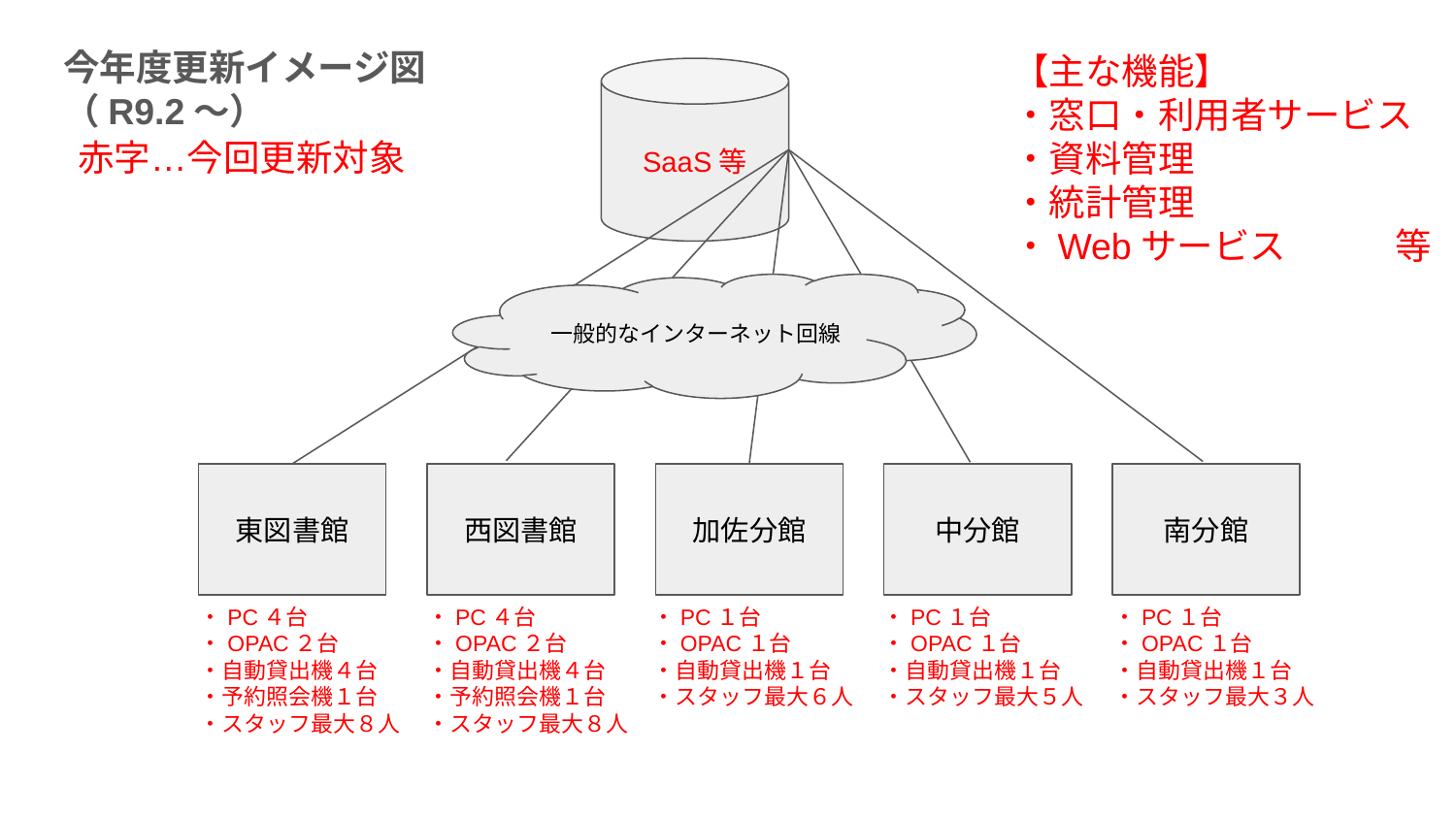

今年度更新イメージ図
（R9.2〜）
【主な機能】
・窓口・利用者サービス
・資料管理
・統計管理
・Webサービス　　　等
SaaS等
赤字…今回更新対象
一般的なインターネット回線
東図書館
西図書館
加佐分館
中分館
南分館
・PC４台
・OPAC２台
・自動貸出機４台
・予約照会機１台
・スタッフ最大８人
・PC４台
・OPAC２台
・自動貸出機４台
・予約照会機１台
・スタッフ最大８人
・PC１台
・OPAC１台
・自動貸出機１台
・スタッフ最大６人
・PC１台
・OPAC１台
・自動貸出機１台
・スタッフ最大５人
・PC１台
・OPAC１台
・自動貸出機１台
・スタッフ最大３人